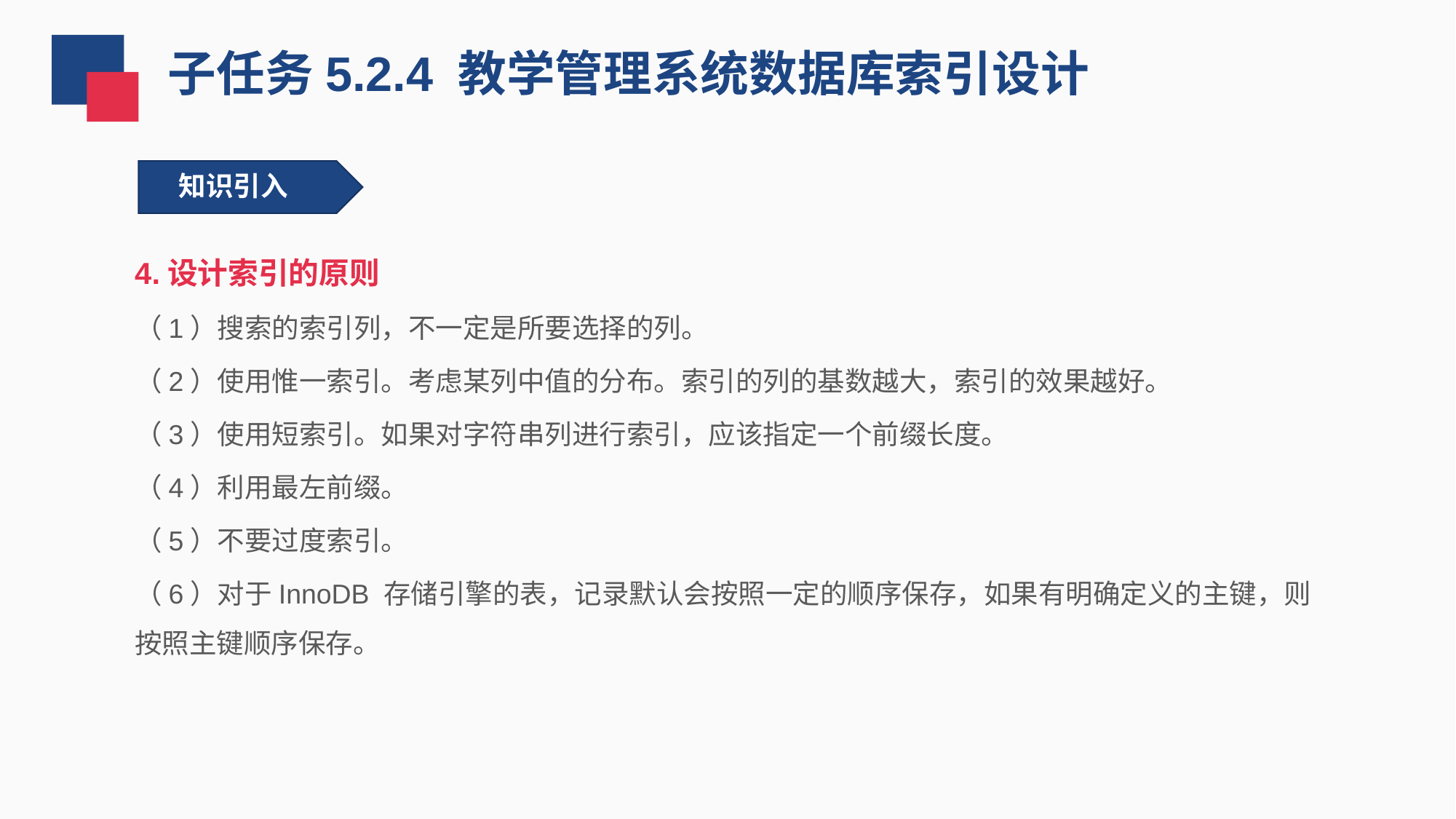

子任务5.2.4 教学管理系统数据库索引设计

知识引入
4.设计索引的原则
（1）搜索的索引列，不一定是所要选择的列。
（2）使用惟一索引。考虑某列中值的分布。索引的列的基数越大，索引的效果越好。
（3）使用短索引。如果对字符串列进行索引，应该指定一个前缀长度。
（4）利用最左前缀。
（5）不要过度索引。
（6）对于InnoDB 存储引擎的表，记录默认会按照一定的顺序保存，如果有明确定义的主键，则按照主键顺序保存。